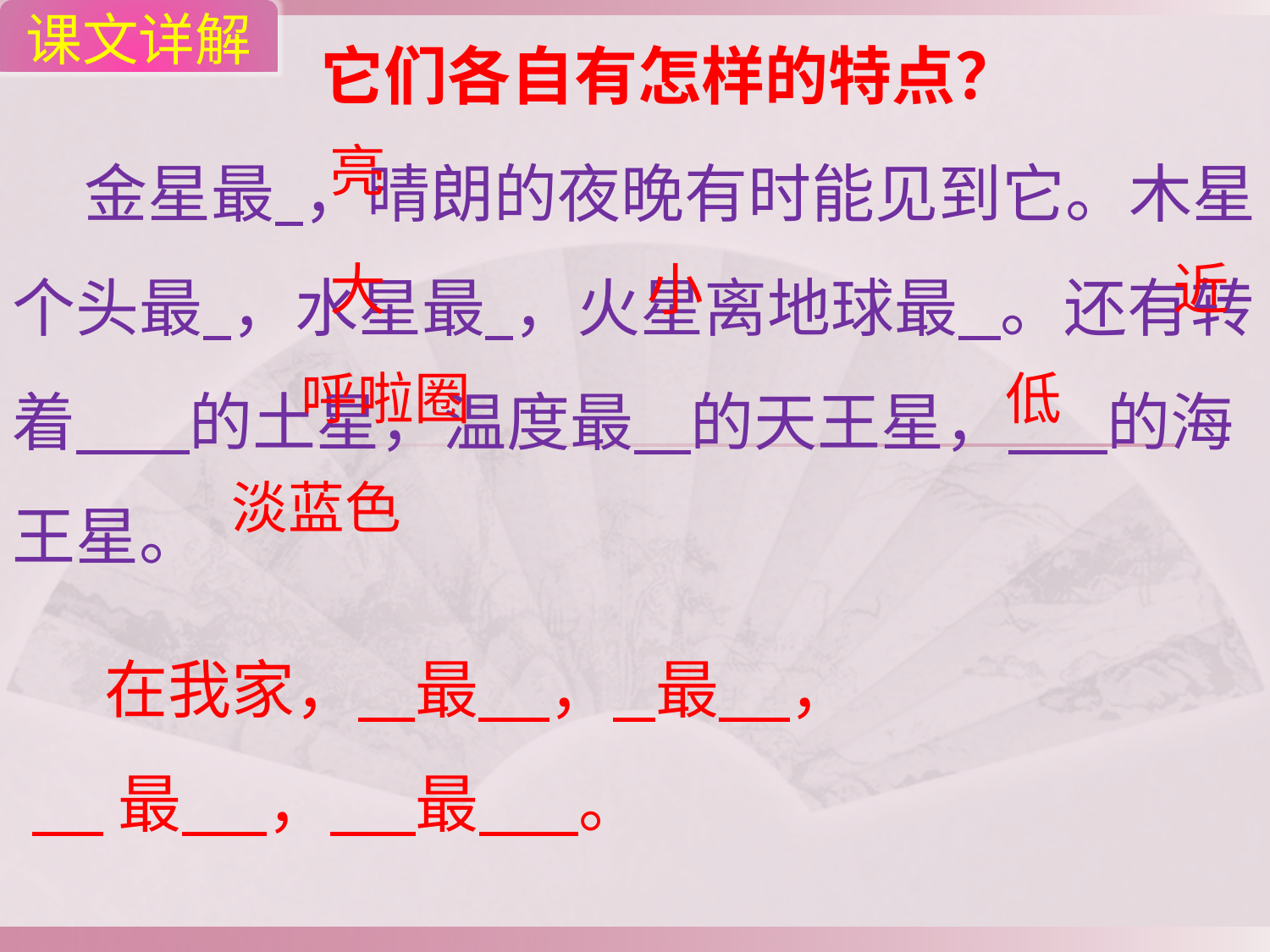

课文详解
它们各自有怎样的特点？
    金星最  ，晴朗的夜晚有时能见到它。木星个头最  ，水星最  ，火星离地球最   。还有转着        的土星，温度最    的天王星，       的海王星。
亮
大
小
近
呼啦圈
低
淡蓝色
    在我家，    最     ，   最     ，
     最      ，      最       。